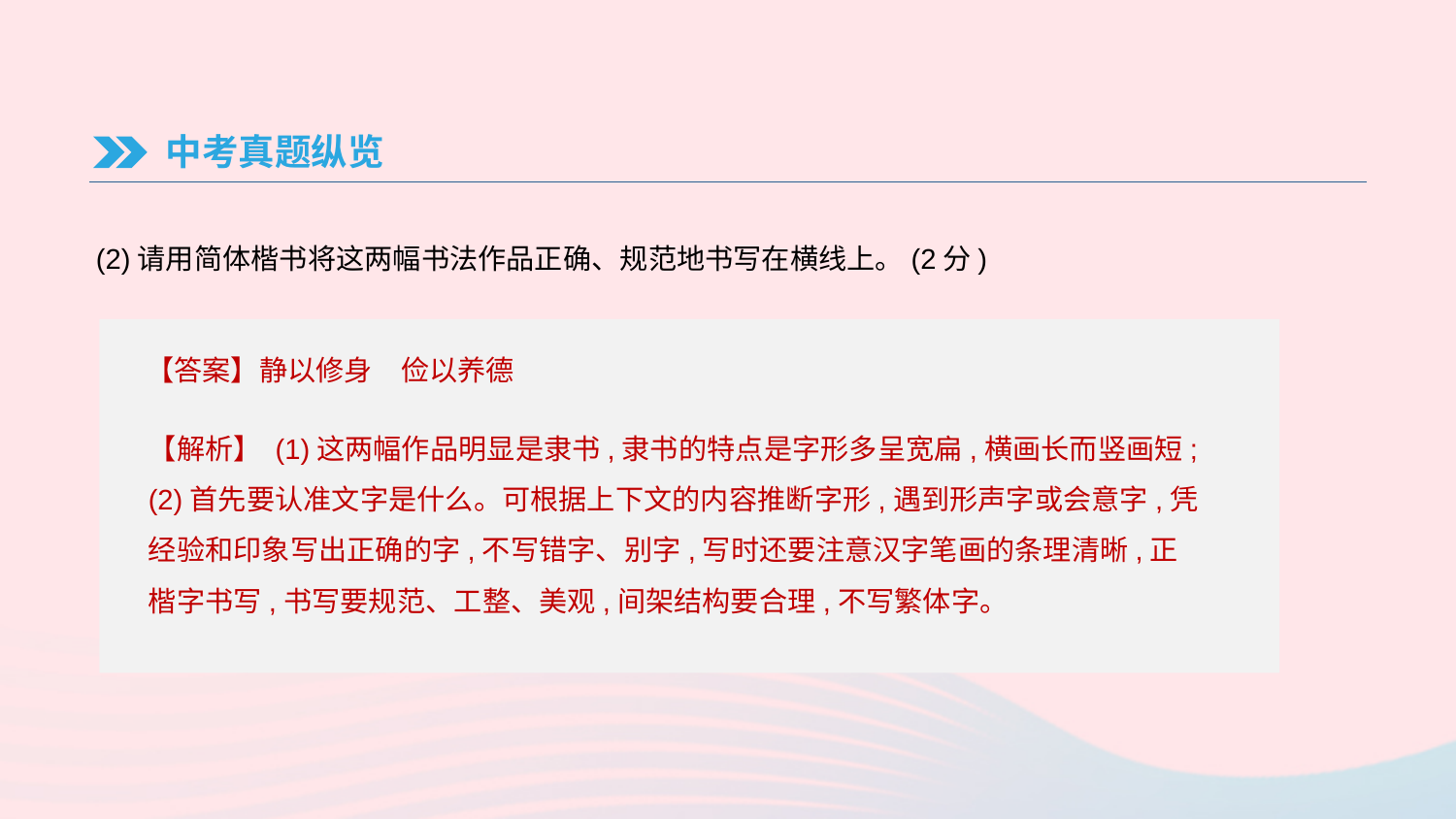

中考真题纵览

(2)请用简体楷书将这两幅书法作品正确、规范地书写在横线上。(2分)

【答案】静以修身　俭以养德
【解析】 (1)这两幅作品明显是隶书,隶书的特点是字形多呈宽扁,横画长而竖画短;(2)首先要认准文字是什么。可根据上下文的内容推断字形,遇到形声字或会意字,凭经验和印象写出正确的字,不写错字、别字,写时还要注意汉字笔画的条理清晰,正楷字书写,书写要规范、工整、美观,间架结构要合理,不写繁体字。